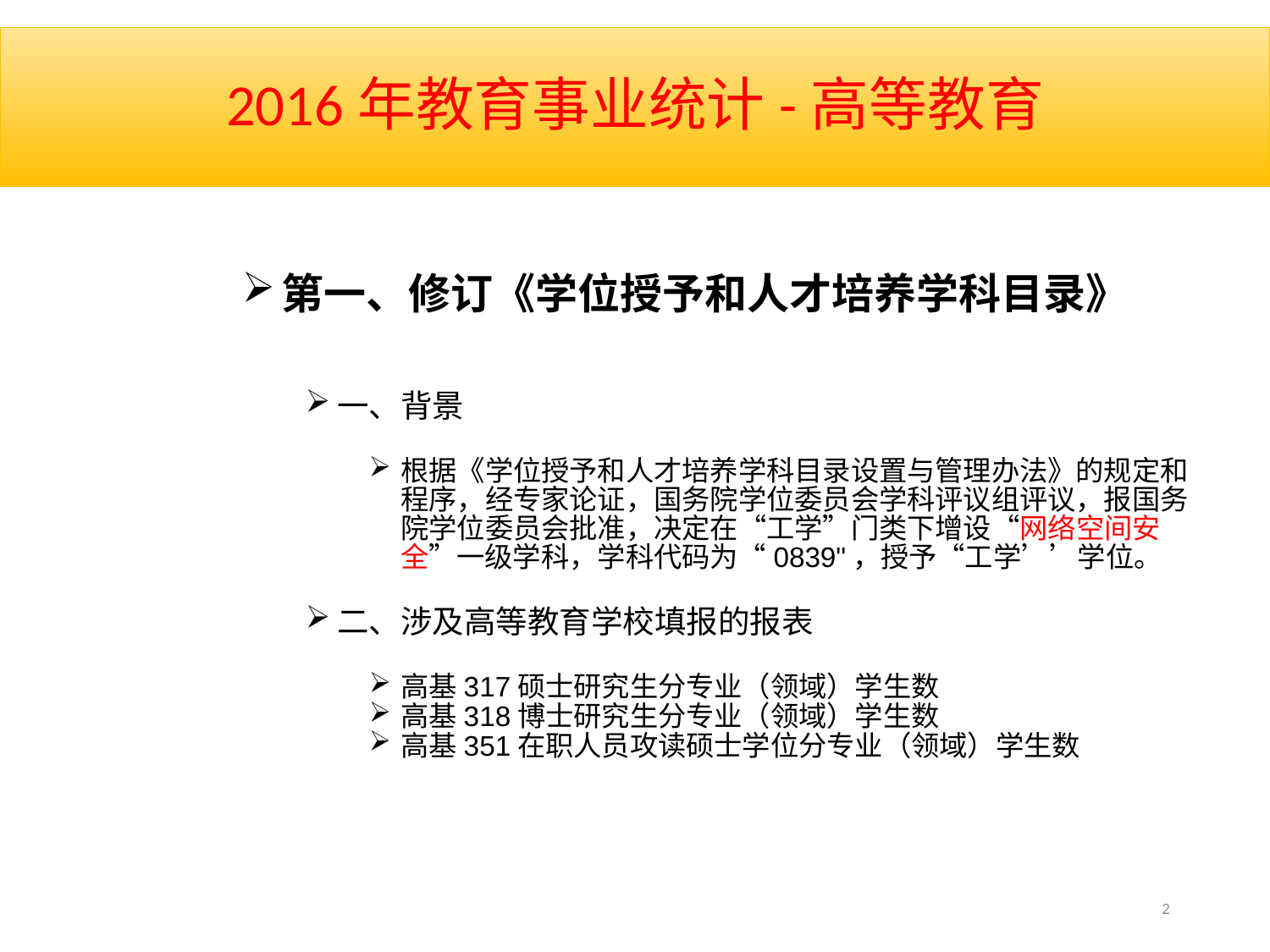

# 2016年教育事业统计-高等教育

第一、修订《学位授予和人才培养学科目录》

一、背景

根据《学位授予和人才培养学科目录设置与管理办法》的规定和程序，经专家论证，国务院学位委员会学科评议组评议，报国务院学位委员会批准，决定在“工学”门类下增设“网络空间安全”一级学科，学科代码为“0839"，授予“工学’’学位。

二、涉及高等教育学校填报的报表

高基317硕士研究生分专业（领域）学生数
高基318博士研究生分专业（领域）学生数
高基351在职人员攻读硕士学位分专业（领域）学生数
2